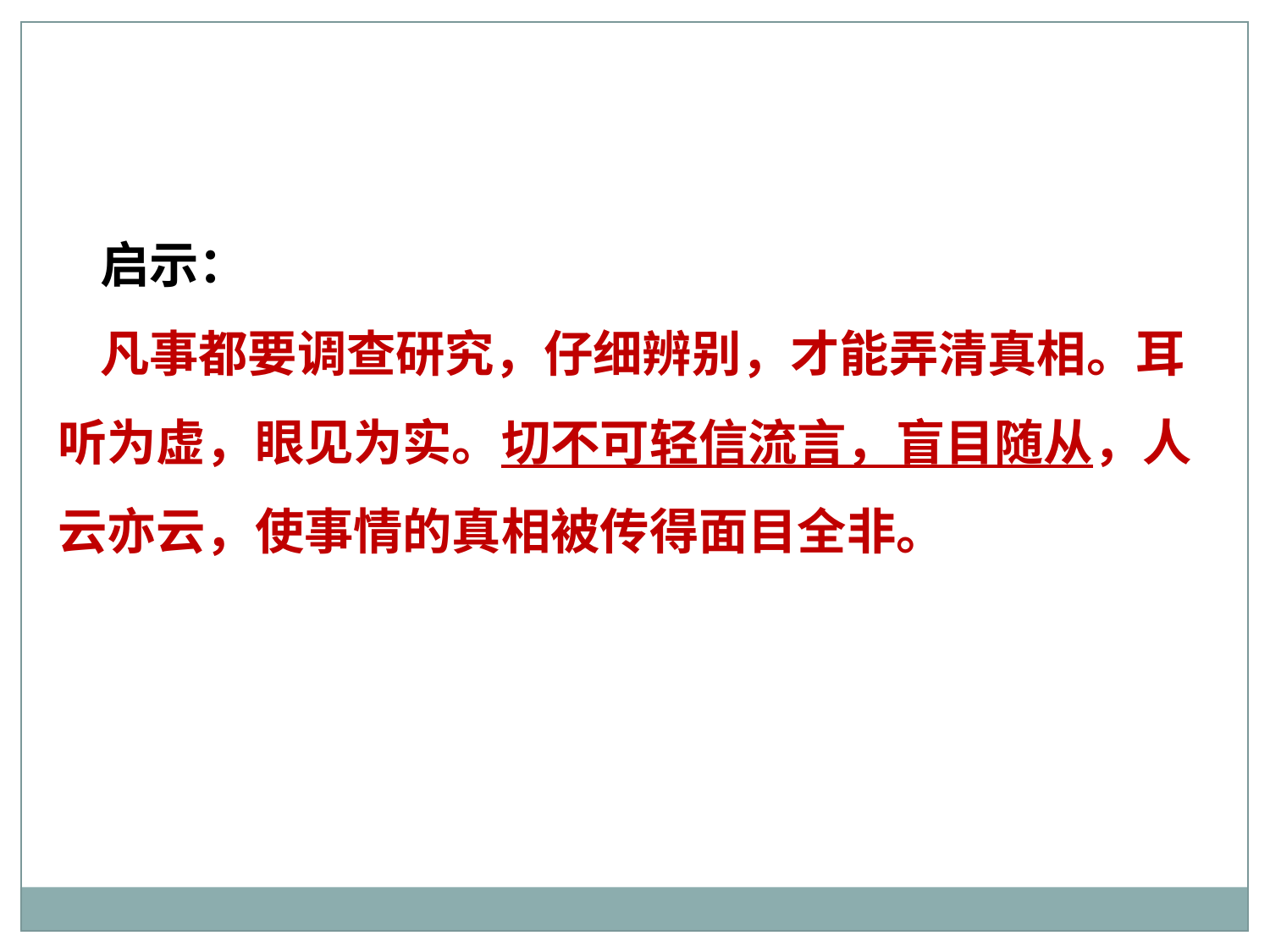

启示：
凡事都要调查研究，仔细辨别，才能弄清真相。耳听为虚，眼见为实。切不可轻信流言，盲目随从，人云亦云，使事情的真相被传得面目全非。